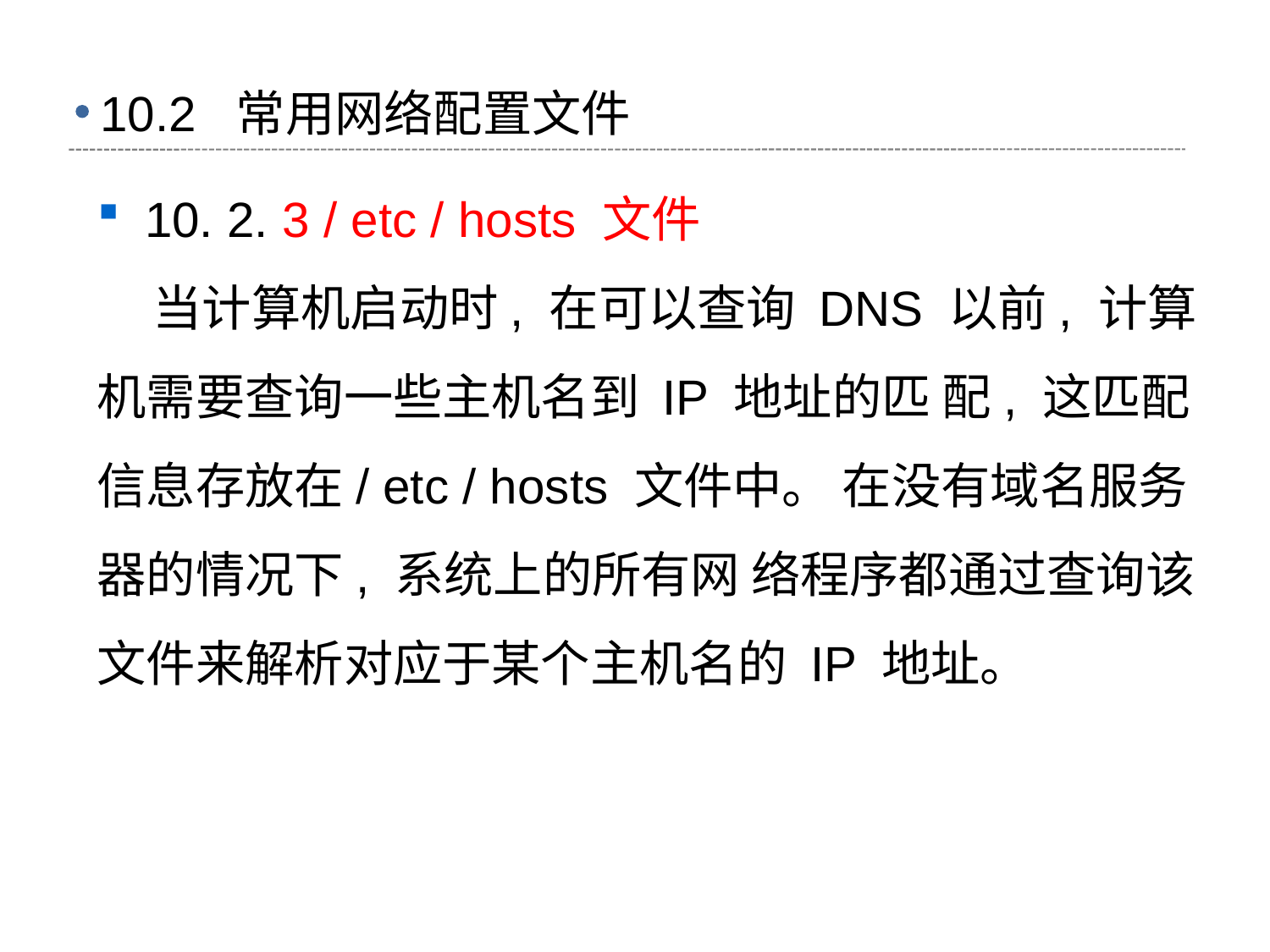

# 10.2  常用网络配置文件

10. 2. 3 / etc / hosts 文件
    当计算机启动时, 在可以查询 DNS 以前, 计算机需要查询一些主机名到 IP 地址的匹 配, 这匹配信息存放在/ etc / hosts 文件中。 在没有域名服务器的情况下, 系统上的所有网 络程序都通过查询该文件来解析对应于某个主机名的 IP 地址。